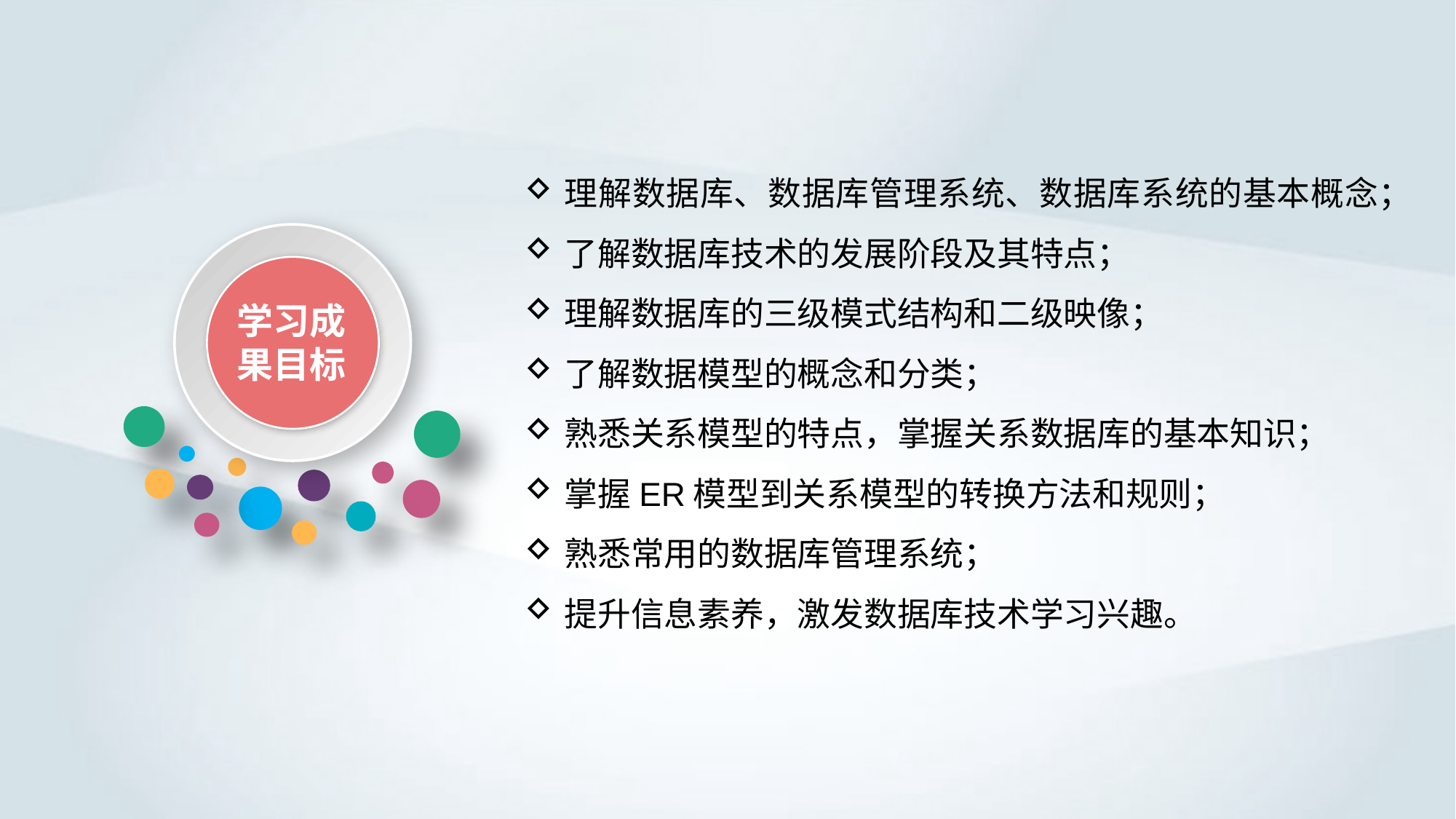

理解数据库、数据库管理系统、数据库系统的基本概念；
了解数据库技术的发展阶段及其特点；
理解数据库的三级模式结构和二级映像；
了解数据模型的概念和分类；
熟悉关系模型的特点，掌握关系数据库的基本知识；
掌握ER模型到关系模型的转换方法和规则；
熟悉常用的数据库管理系统；
提升信息素养，激发数据库技术学习兴趣。

学习成果目标